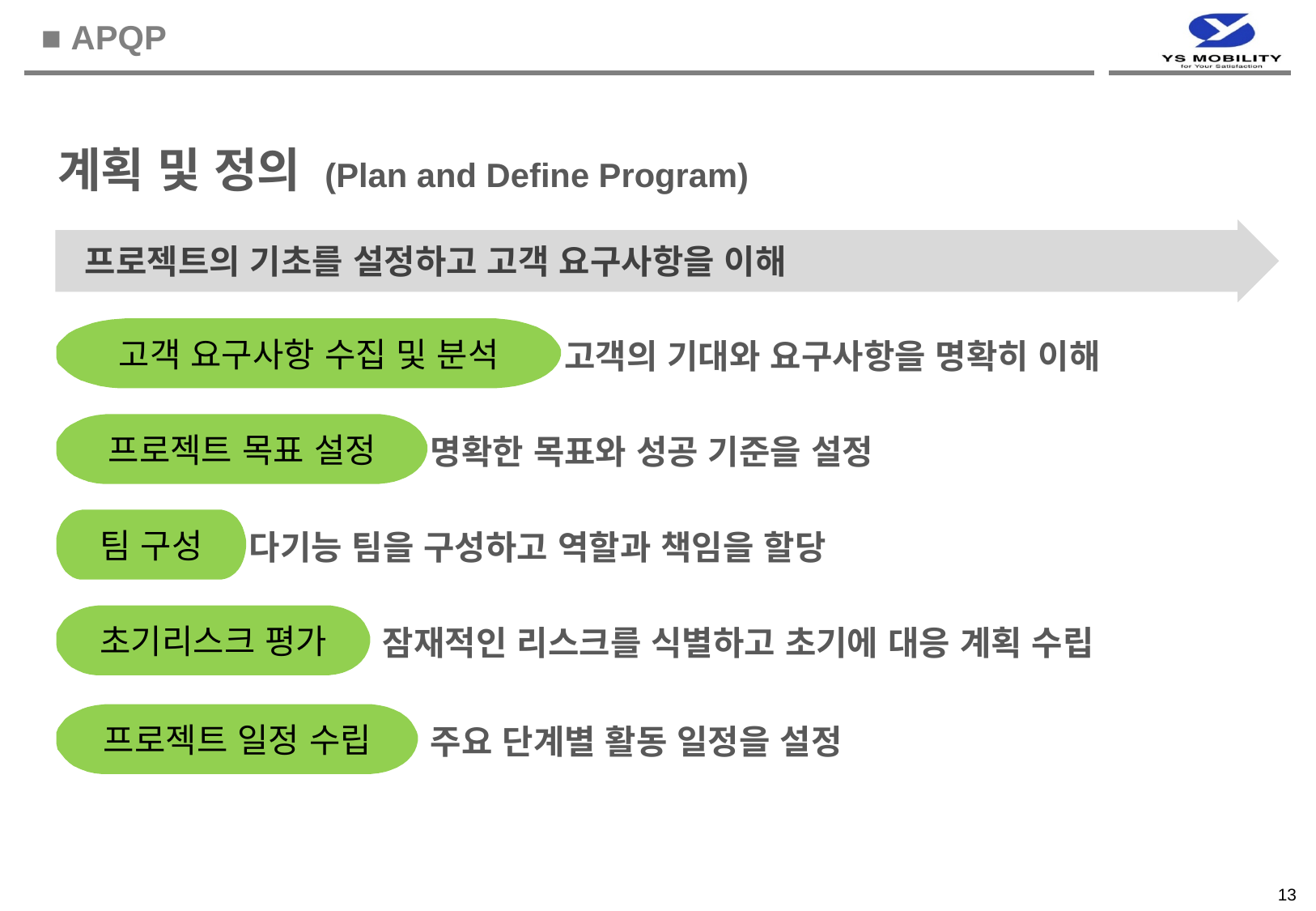

■ APQP
계획 및 정의 (Plan and Define Program)
 프로젝트의 기초를 설정하고 고객 요구사항을 이해
고객 요구사항 수집 및 분석
고객의 기대와 요구사항을 명확히 이해
프로젝트 목표 설정
명확한 목표와 성공 기준을 설정
팀 구성
다기능 팀을 구성하고 역할과 책임을 할당
초기리스크 평가
잠재적인 리스크를 식별하고 초기에 대응 계획 수립
프로젝트 일정 수립
주요 단계별 활동 일정을 설정